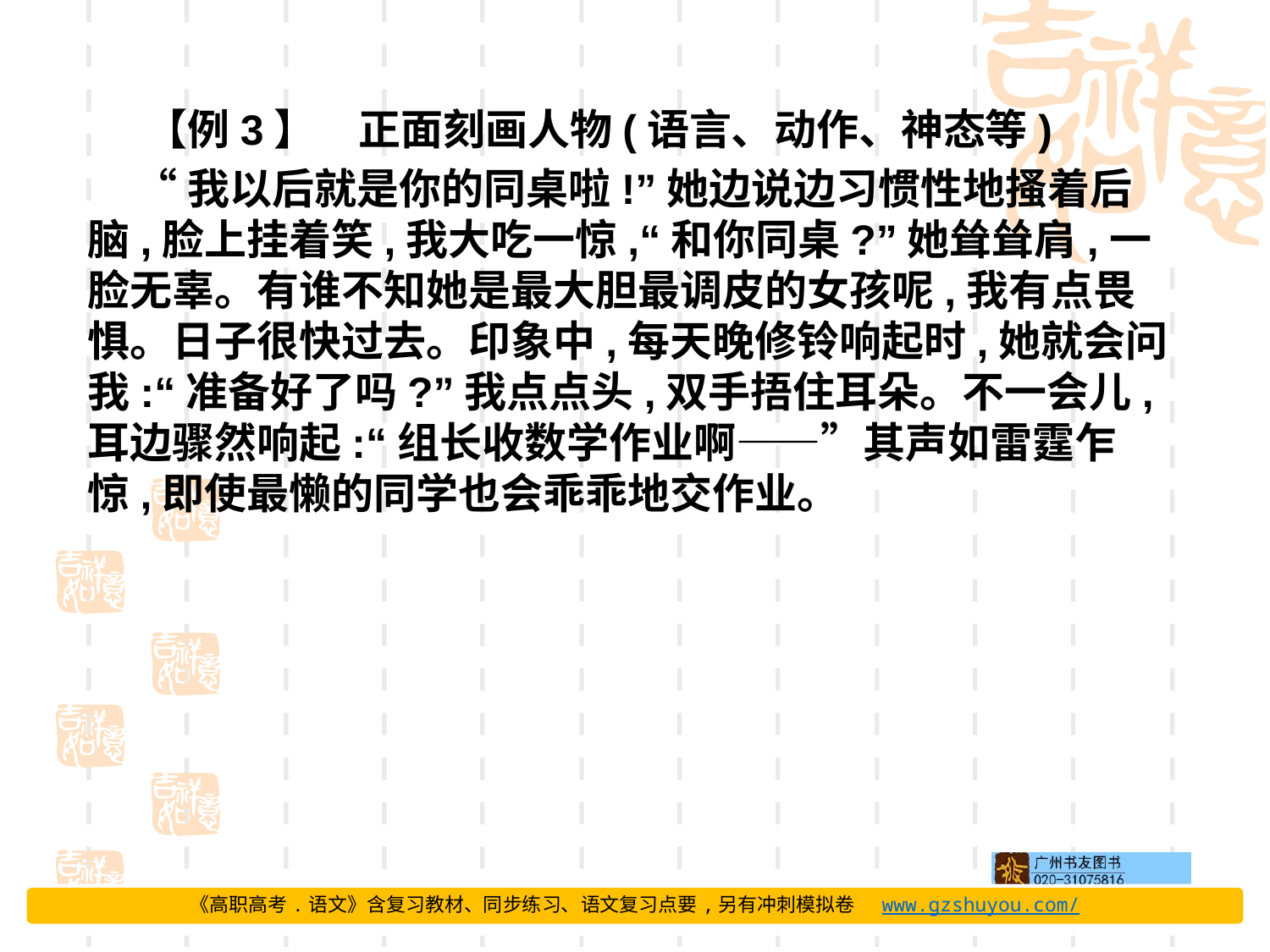

【例3】　正面刻画人物(语言、动作、神态等)
     “我以后就是你的同桌啦!”她边说边习惯性地搔着后脑,脸上挂着笑,我大吃一惊,“和你同桌?”她耸耸肩,一脸无辜。有谁不知她是最大胆最调皮的女孩呢,我有点畏惧。日子很快过去。印象中,每天晚修铃响起时,她就会问我:“准备好了吗?”我点点头,双手捂住耳朵。不一会儿,耳边骤然响起:“组长收数学作业啊——”其声如雷霆乍惊,即使最懒的同学也会乖乖地交作业。